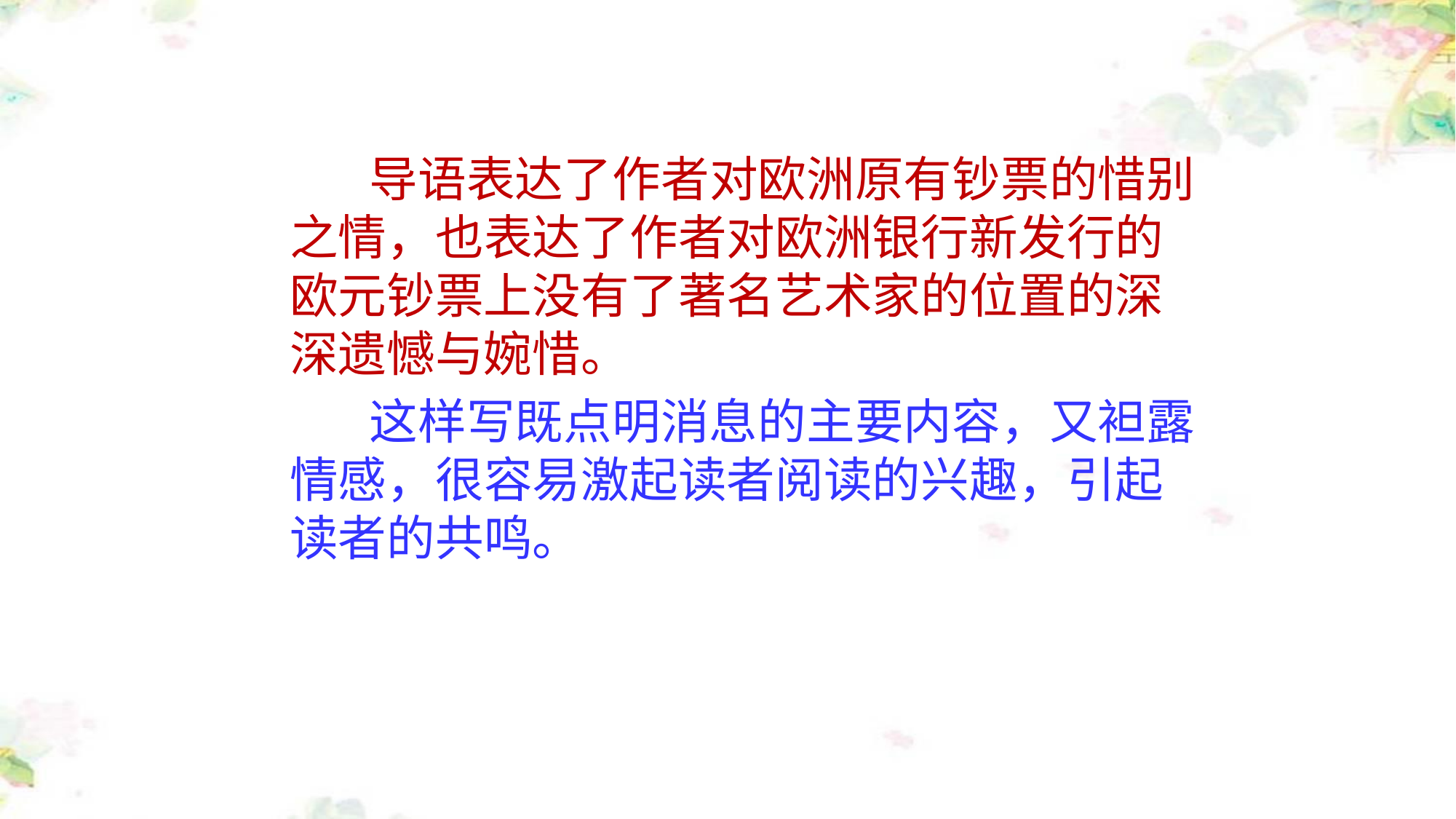

导语表达了作者对欧洲原有钞票的惜别之情，也表达了作者对欧洲银行新发行的欧元钞票上没有了著名艺术家的位置的深深遗憾与婉惜。
          这样写既点明消息的主要内容，又袒露情感，很容易激起读者阅读的兴趣，引起读者的共鸣。